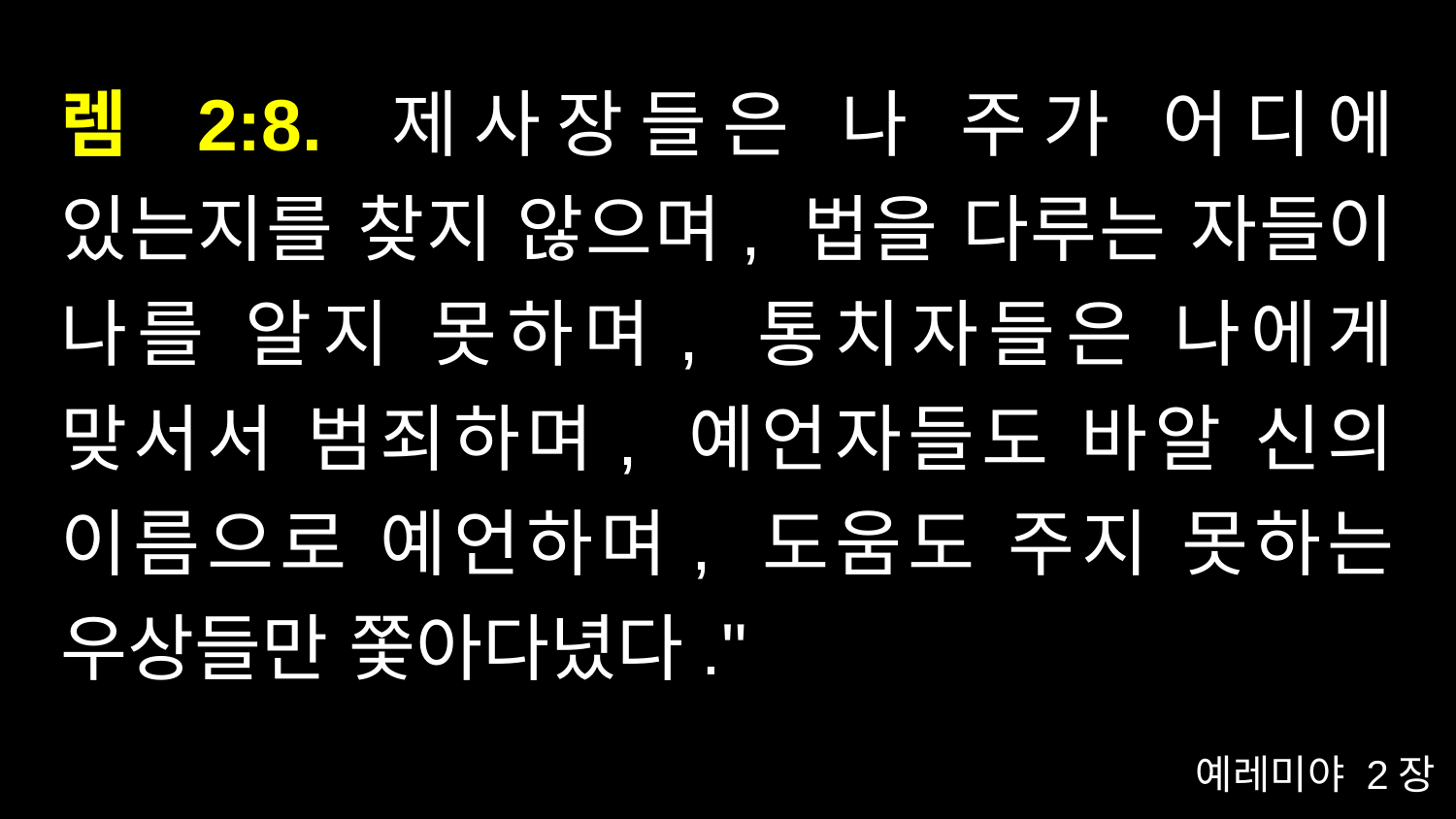

# 렘 2:8. 제사장들은 나 주가 어디에 있는지를 찾지 않으며, 법을 다루는 자들이 나를 알지 못하며, 통치자들은 나에게 맞서서 범죄하며, 예언자들도 바알 신의 이름으로 예언하며, 도움도 주지 못하는 우상들만 쫓아다녔다."
예레미야 2장